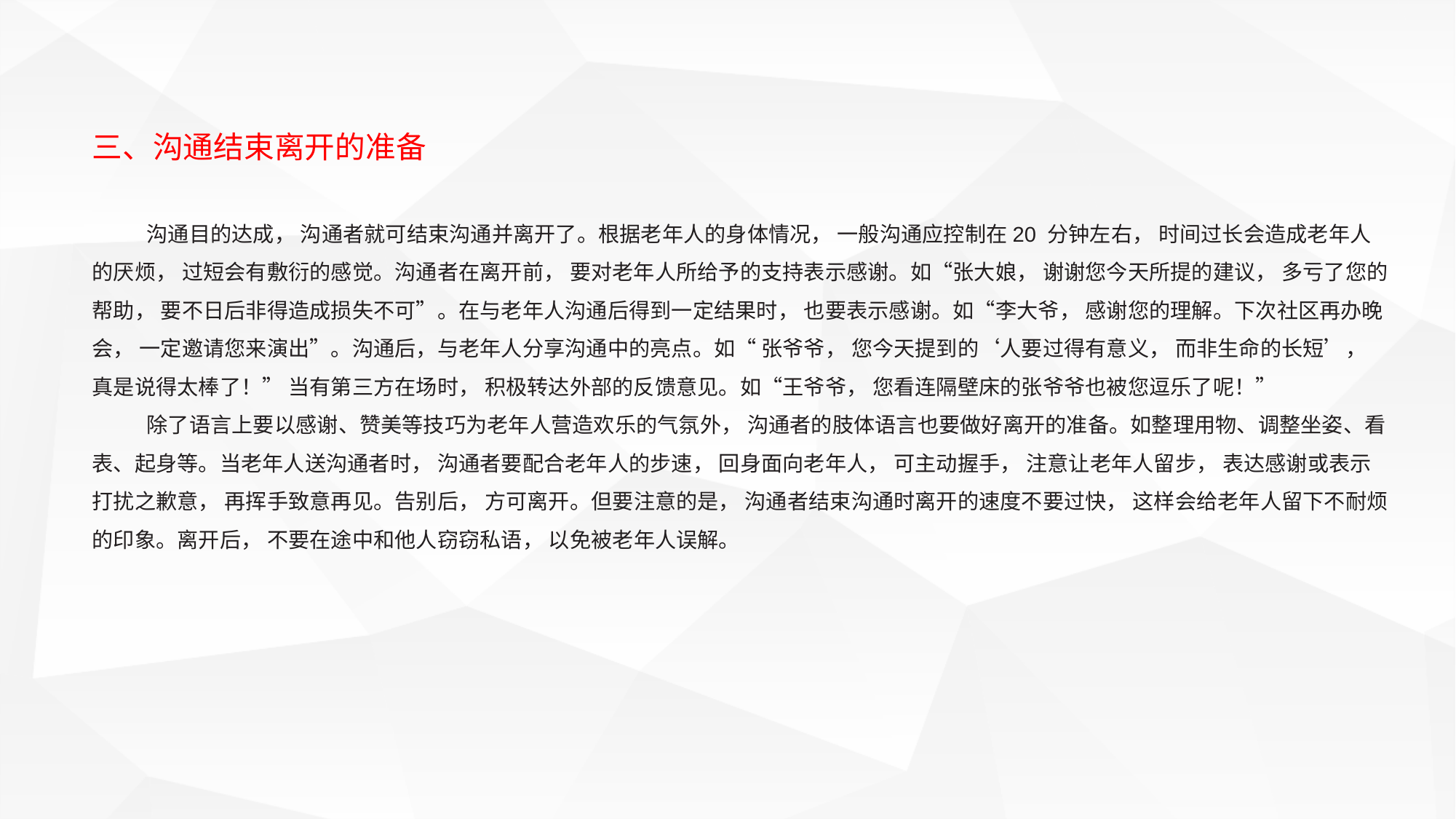

三、沟通结束离开的准备
沟通目的达成， 沟通者就可结束沟通并离开了。根据老年人的身体情况， 一般沟通应控制在20 分钟左右， 时间过长会造成老年人的厌烦， 过短会有敷衍的感觉。沟通者在离开前， 要对老年人所给予的支持表示感谢。如“张大娘， 谢谢您今天所提的建议， 多亏了您的帮助， 要不日后非得造成损失不可”。在与老年人沟通后得到一定结果时， 也要表示感谢。如“李大爷， 感谢您的理解。下次社区再办晚会， 一定邀请您来演出”。沟通后，与老年人分享沟通中的亮点。如“ 张爷爷， 您今天提到的‘人要过得有意义， 而非生命的长短’， 真是说得太棒了！” 当有第三方在场时， 积极转达外部的反馈意见。如“王爷爷， 您看连隔壁床的张爷爷也被您逗乐了呢！”
除了语言上要以感谢、赞美等技巧为老年人营造欢乐的气氛外， 沟通者的肢体语言也要做好离开的准备。如整理用物、调整坐姿、看表、起身等。当老年人送沟通者时， 沟通者要配合老年人的步速， 回身面向老年人， 可主动握手， 注意让老年人留步， 表达感谢或表示打扰之歉意， 再挥手致意再见。告别后， 方可离开。但要注意的是， 沟通者结束沟通时离开的速度不要过快， 这样会给老年人留下不耐烦的印象。离开后， 不要在途中和他人窃窃私语， 以免被老年人误解。